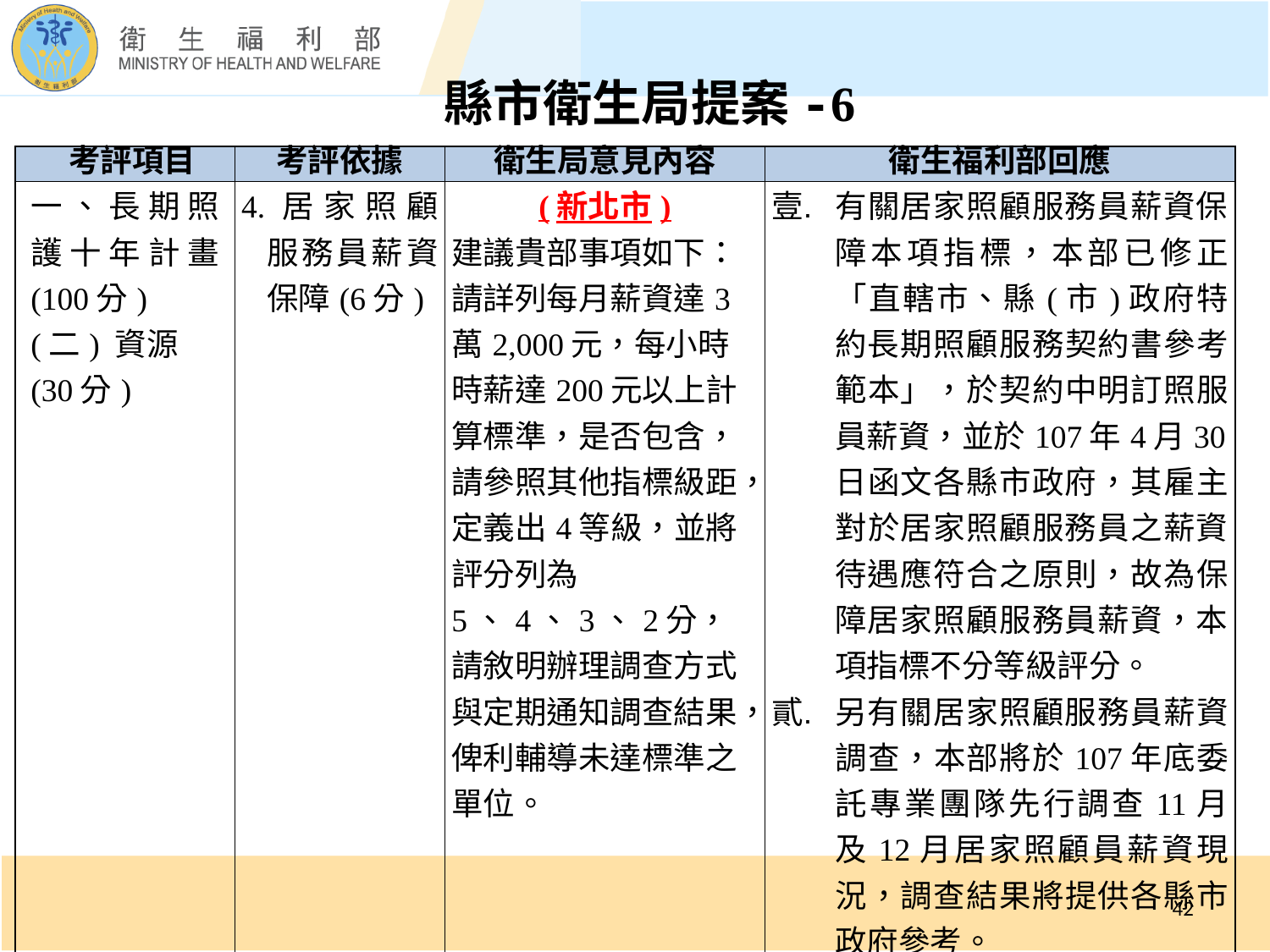

縣市衛生局提案-6
| ­­ 考評項目 | 考評依據 | 衛生局意見內容 | 衛生福利部回應 |
| --- | --- | --- | --- |
| 一、長期照護十年計畫 (100分) (二) 資源(30分) | 4.居家照顧 服務員薪資保障(6分) | (新北市) 建議貴部事項如下：請詳列每月薪資達3萬2,000元，每小時時薪達200元以上計算標準，是否包含，請參照其他指標級距，定義出4等級，並將評分列為5、4、3、2分，請敘明辦理調查方式與定期通知調查結果，俾利輔導未達標準之單位。 | 有關居家照顧服務員薪資保障本項指標，本部已修正「直轄市、縣(市)政府特約長期照顧服務契約書參考範本」，於契約中明訂照服員薪資，並於107年4月30日函文各縣市政府，其雇主對於居家照顧服務員之薪資待遇應符合之原則，故為保障居家照顧服務員薪資，本項指標不分等級評分。 另有關居家照顧服務員薪資調查，本部將於107年底委託專業團隊先行調查11月及12月居家照顧員薪資現況，調查結果將提供各縣市政府參考。 |
42